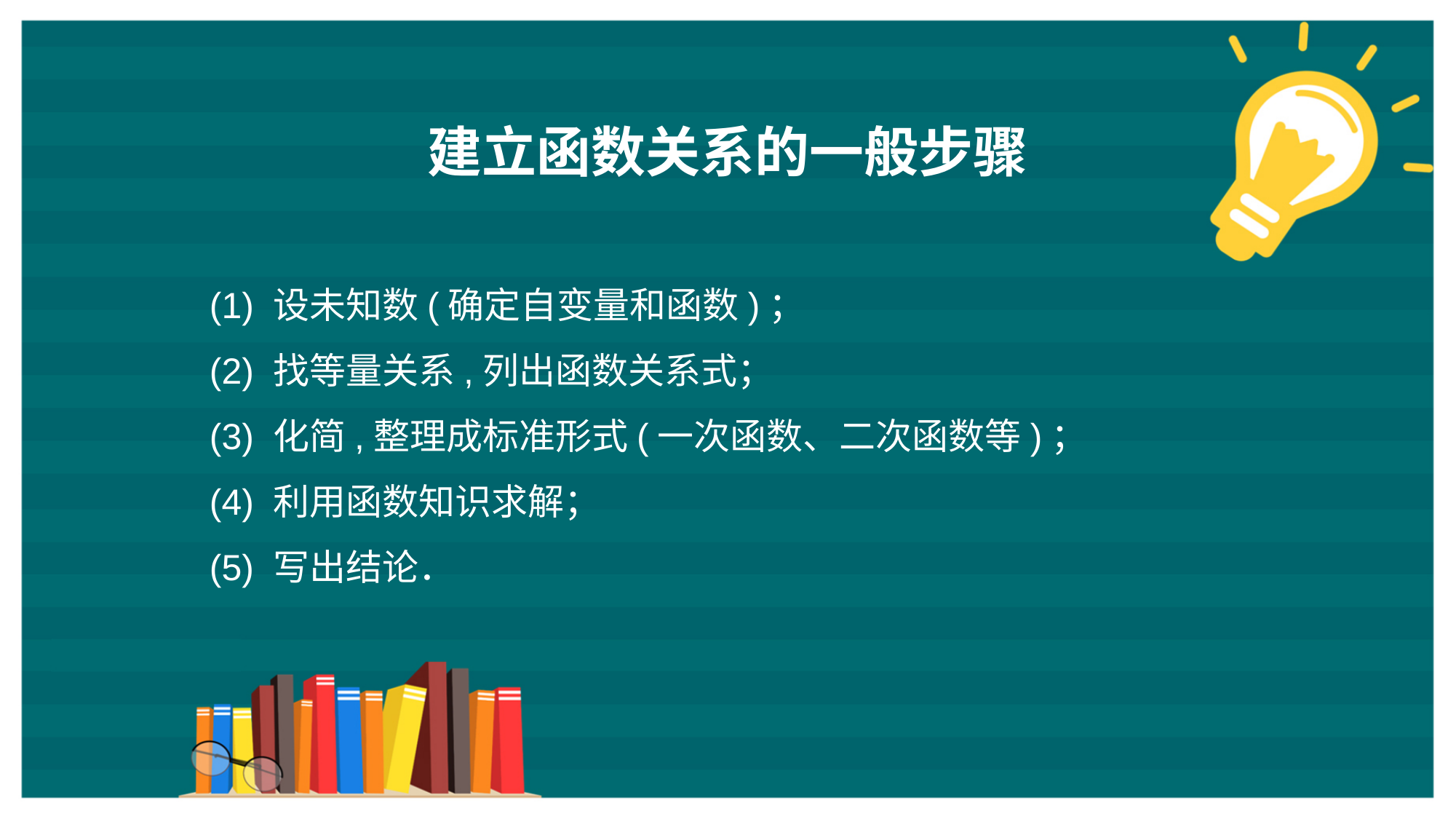

建立函数关系的一般步骤
(1) 设未知数(确定自变量和函数)；
(2) 找等量关系,列出函数关系式；
(3) 化简,整理成标准形式(一次函数、二次函数等)；
(4) 利用函数知识求解；
(5) 写出结论．